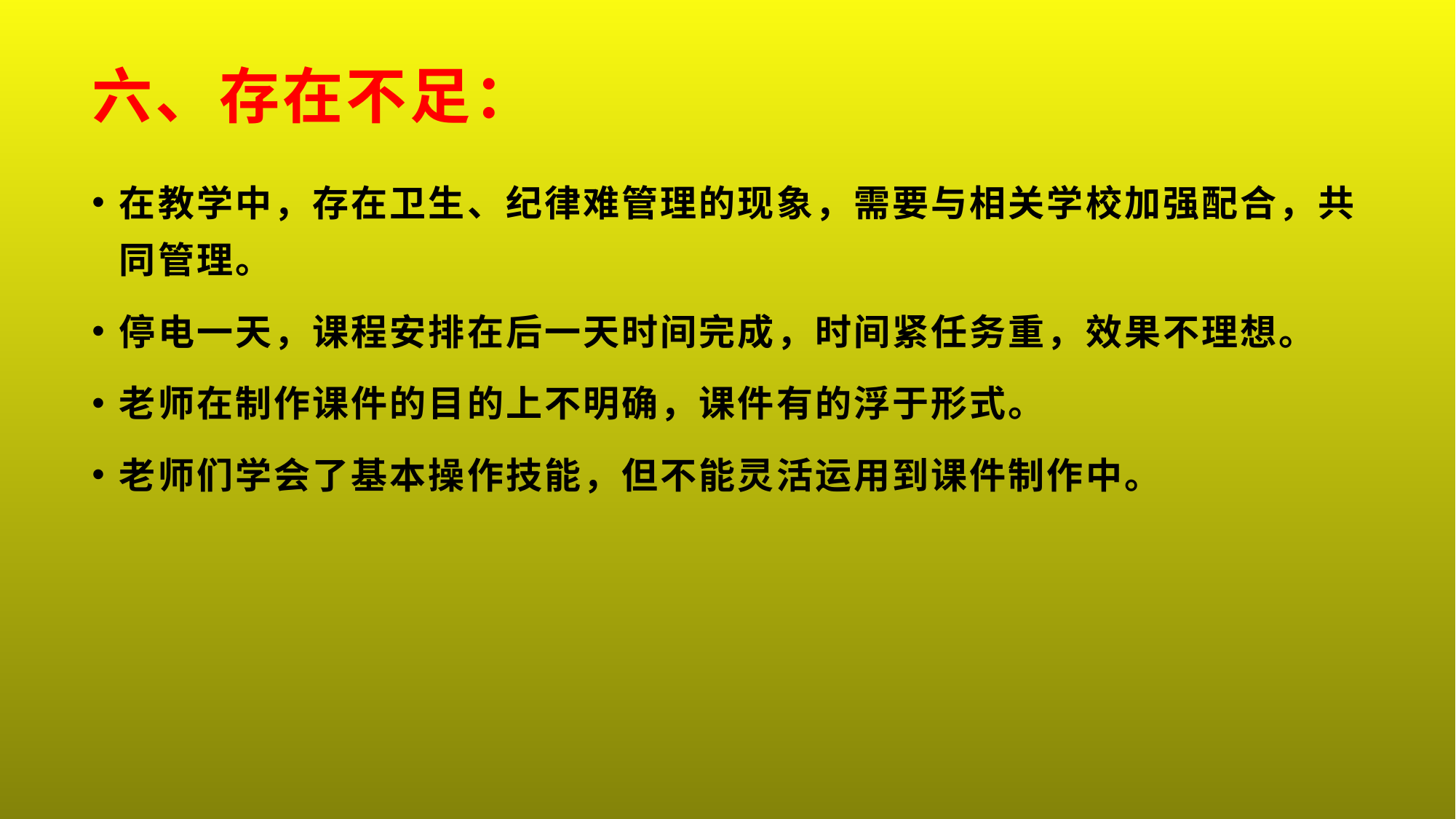

# 六、存在不足：
在教学中，存在卫生、纪律难管理的现象，需要与相关学校加强配合，共同管理。
停电一天，课程安排在后一天时间完成，时间紧任务重，效果不理想。
老师在制作课件的目的上不明确，课件有的浮于形式。
老师们学会了基本操作技能，但不能灵活运用到课件制作中。